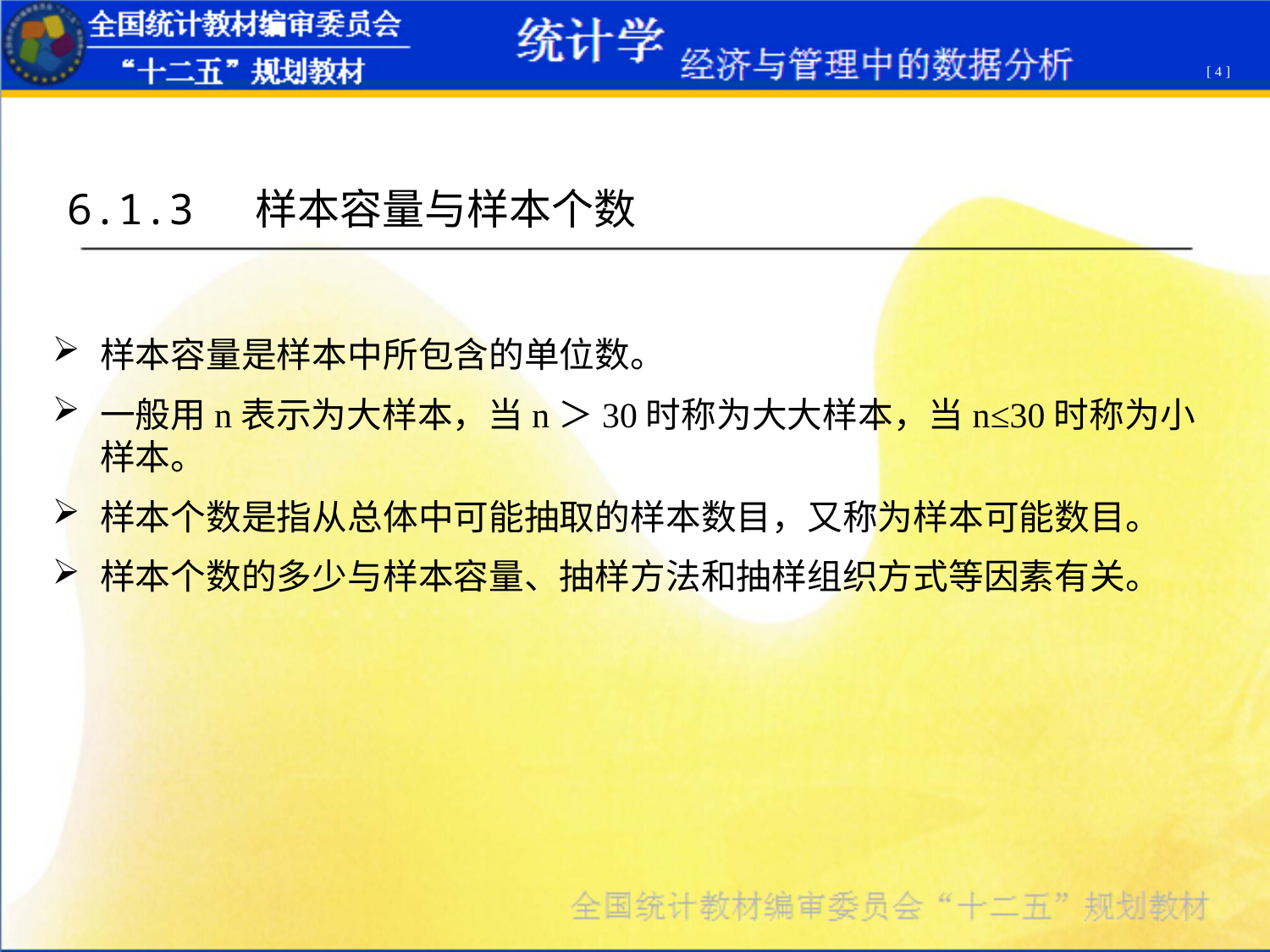

[ 4 ]
6.1.3  样本容量与样本个数
样本容量是样本中所包含的单位数。
一般用n表示为大样本，当n＞30时称为大大样本，当n≤30时称为小样本。
样本个数是指从总体中可能抽取的样本数目，又称为样本可能数目。
样本个数的多少与样本容量、抽样方法和抽样组织方式等因素有关。